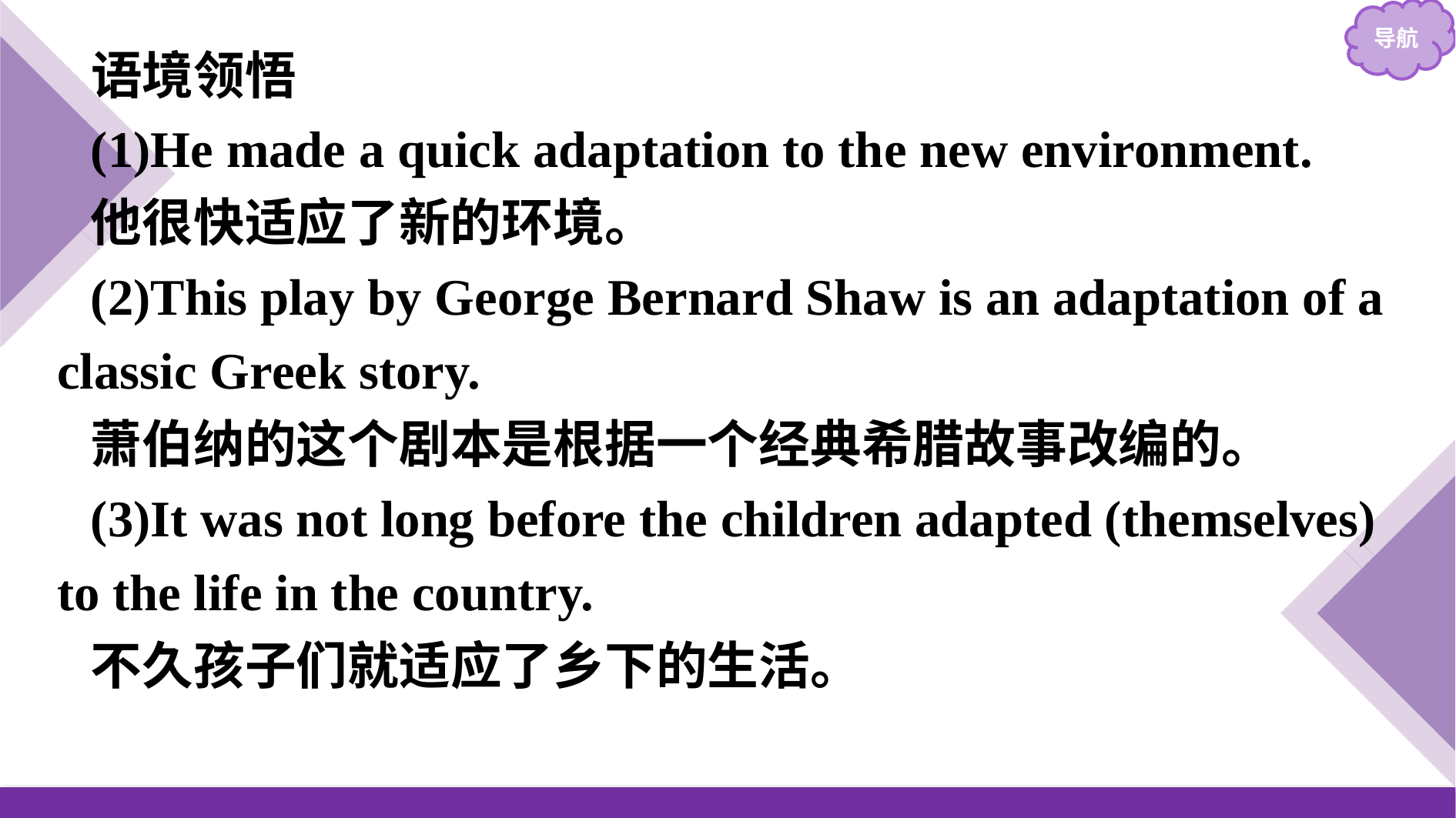

语境领悟
(1)He made a quick adaptation to the new environment.
他很快适应了新的环境。
(2)This play by George Bernard Shaw is an adaptation of a classic Greek story.
萧伯纳的这个剧本是根据一个经典希腊故事改编的。
(3)It was not long before the children adapted (themselves) to the life in the country.
不久孩子们就适应了乡下的生活。